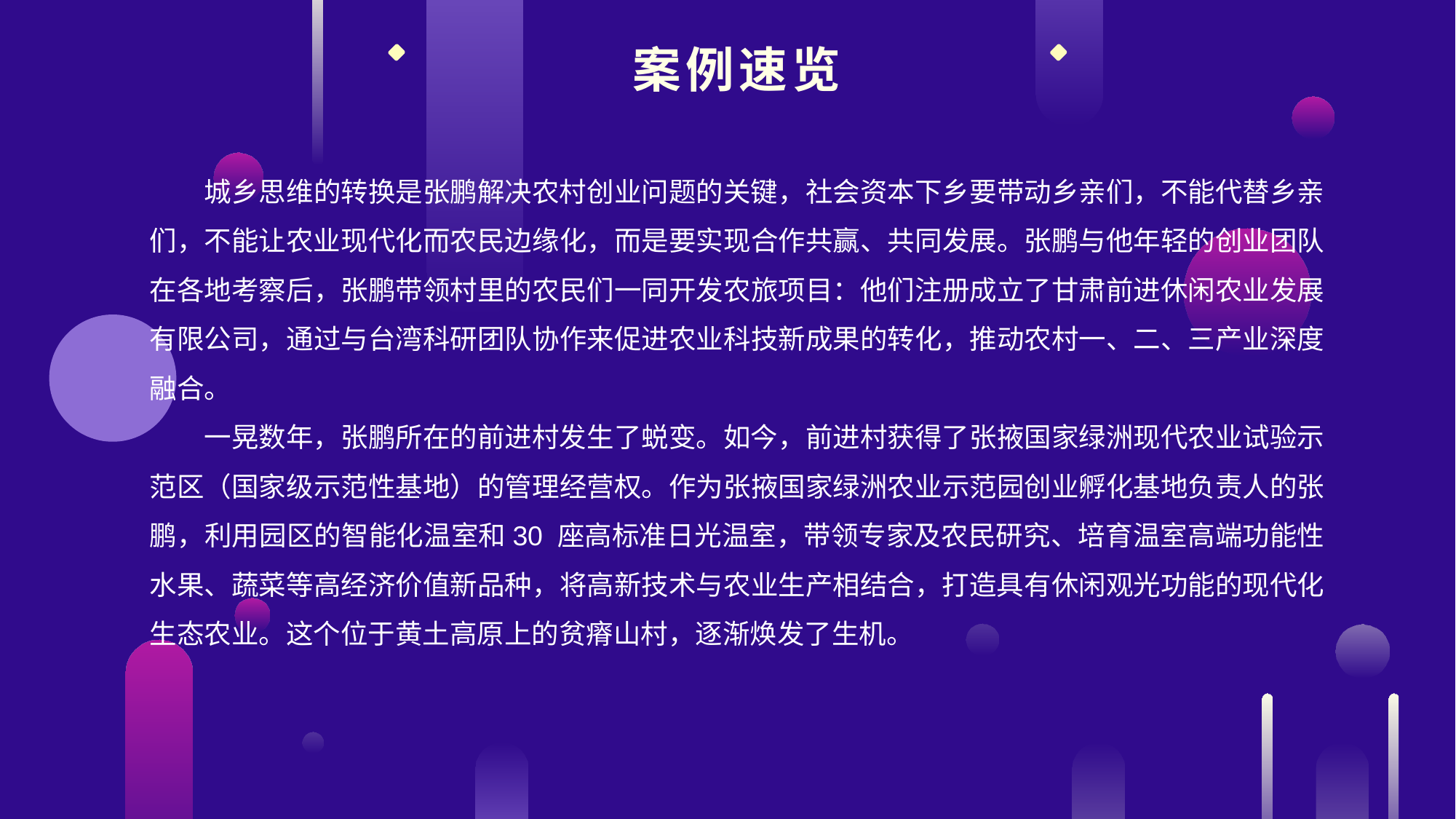

案例速览

城乡思维的转换是张鹏解决农村创业问题的关键，社会资本下乡要带动乡亲们，不能代替乡亲们，不能让农业现代化而农民边缘化，而是要实现合作共赢、共同发展。张鹏与他年轻的创业团队在各地考察后，张鹏带领村里的农民们一同开发农旅项目：他们注册成立了甘肃前进休闲农业发展有限公司，通过与台湾科研团队协作来促进农业科技新成果的转化，推动农村一、二、三产业深度融合。
一晃数年，张鹏所在的前进村发生了蜕变。如今，前进村获得了张掖国家绿洲现代农业试验示范区（国家级示范性基地）的管理经营权。作为张掖国家绿洲农业示范园创业孵化基地负责人的张鹏，利用园区的智能化温室和30 座高标准日光温室，带领专家及农民研究、培育温室高端功能性水果、蔬菜等高经济价值新品种，将高新技术与农业生产相结合，打造具有休闲观光功能的现代化生态农业。这个位于黄土高原上的贫瘠山村，逐渐焕发了生机。